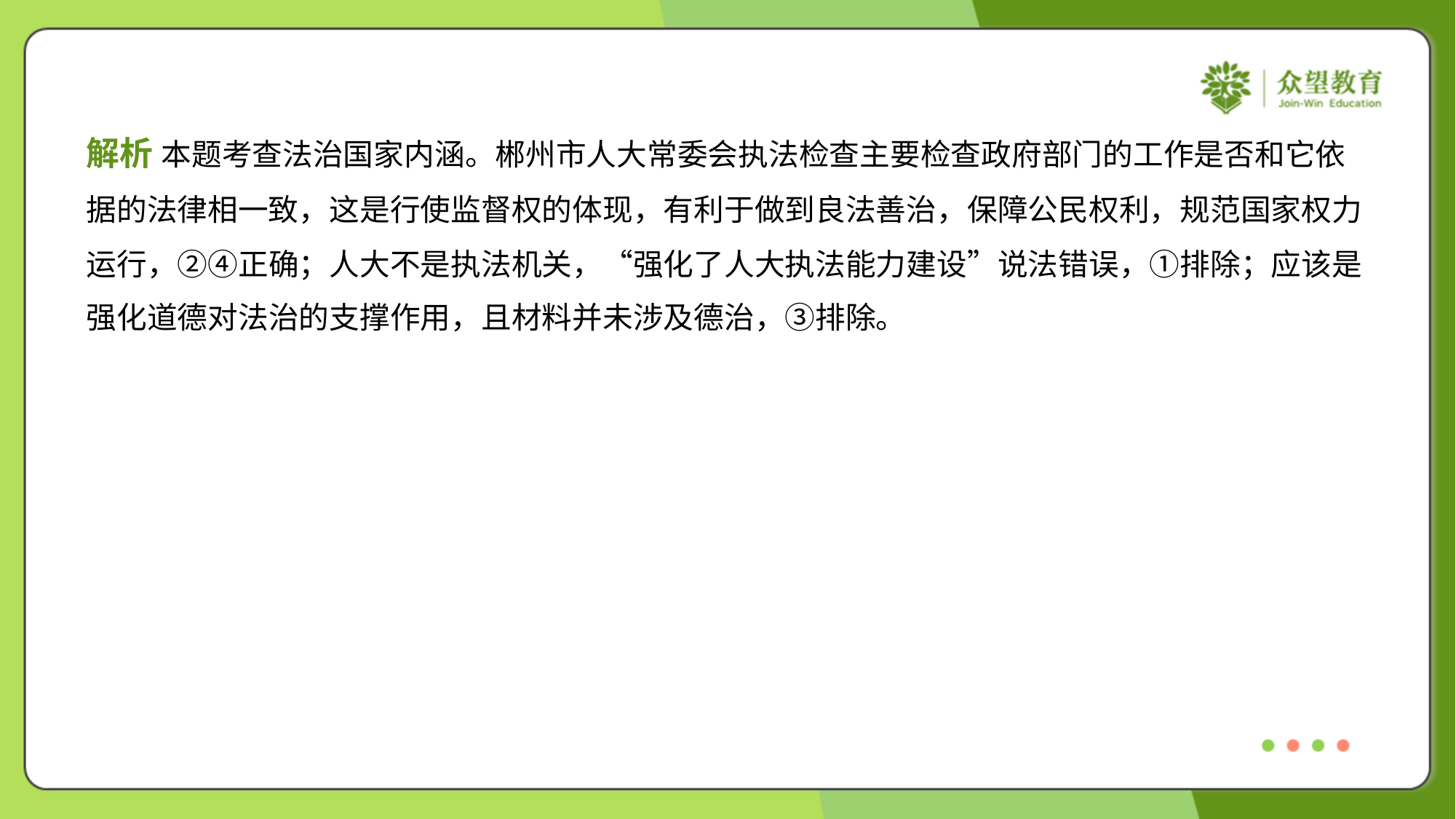

解析 本题考查法治国家内涵。郴州市人大常委会执法检查主要检查政府部门的工作是否和它依
据的法律相一致，这是行使监督权的体现，有利于做到良法善治，保障公民权利，规范国家权力
运行，②④正确；人大不是执法机关，“强化了人大执法能力建设”说法错误，①排除；应该是
强化道德对法治的支撑作用，且材料并未涉及德治，③排除。